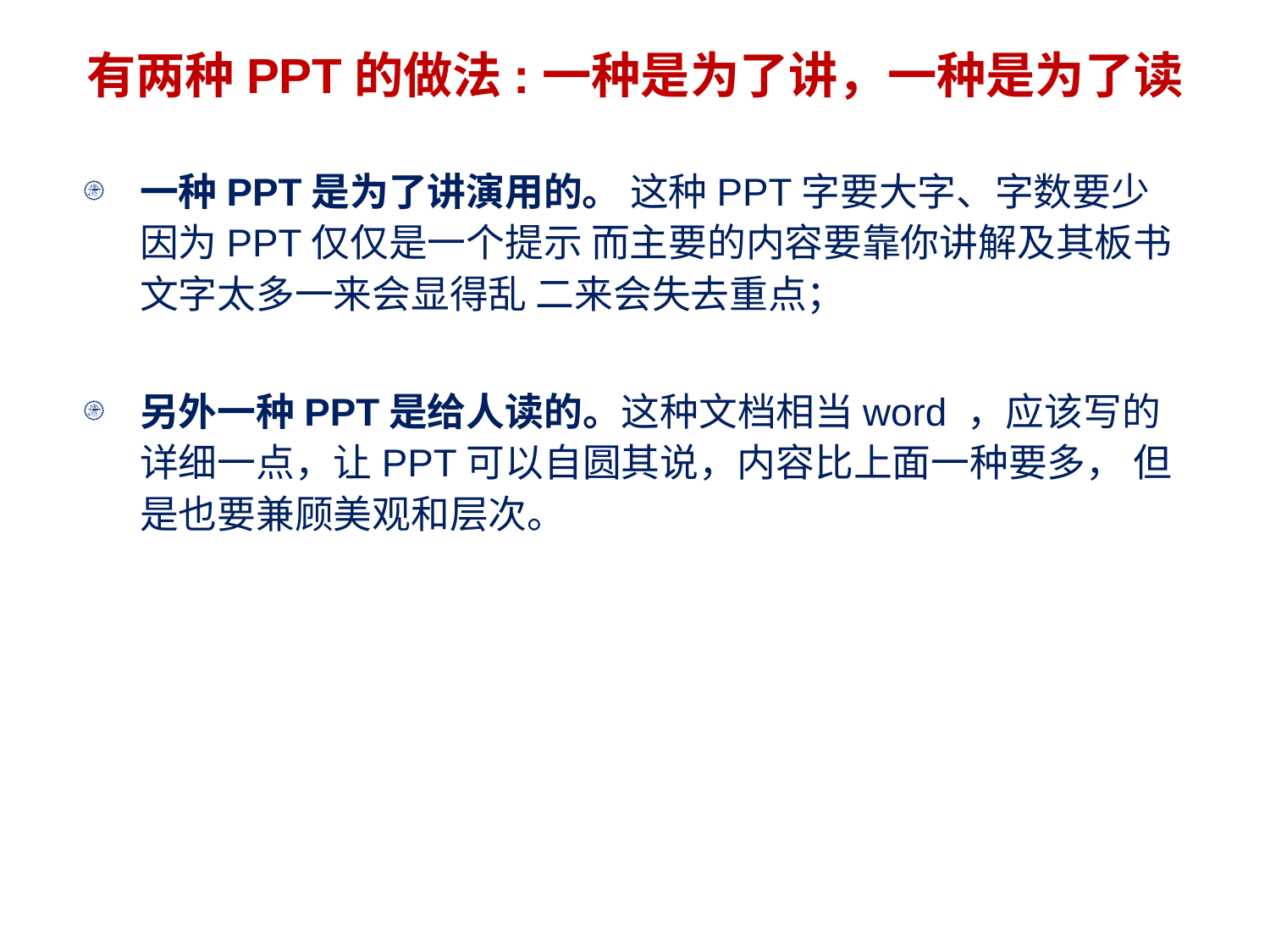

# 有两种PPT的做法:一种是为了讲，一种是为了读
一种PPT是为了讲演用的。 这种PPT字要大字、字数要少 因为PPT仅仅是一个提示 而主要的内容要靠你讲解及其板书 文字太多一来会显得乱 二来会失去重点；

另外一种PPT是给人读的。这种文档相当word ，应该写的详细一点，让PPT可以自圆其说，内容比上面一种要多， 但是也要兼顾美观和层次。